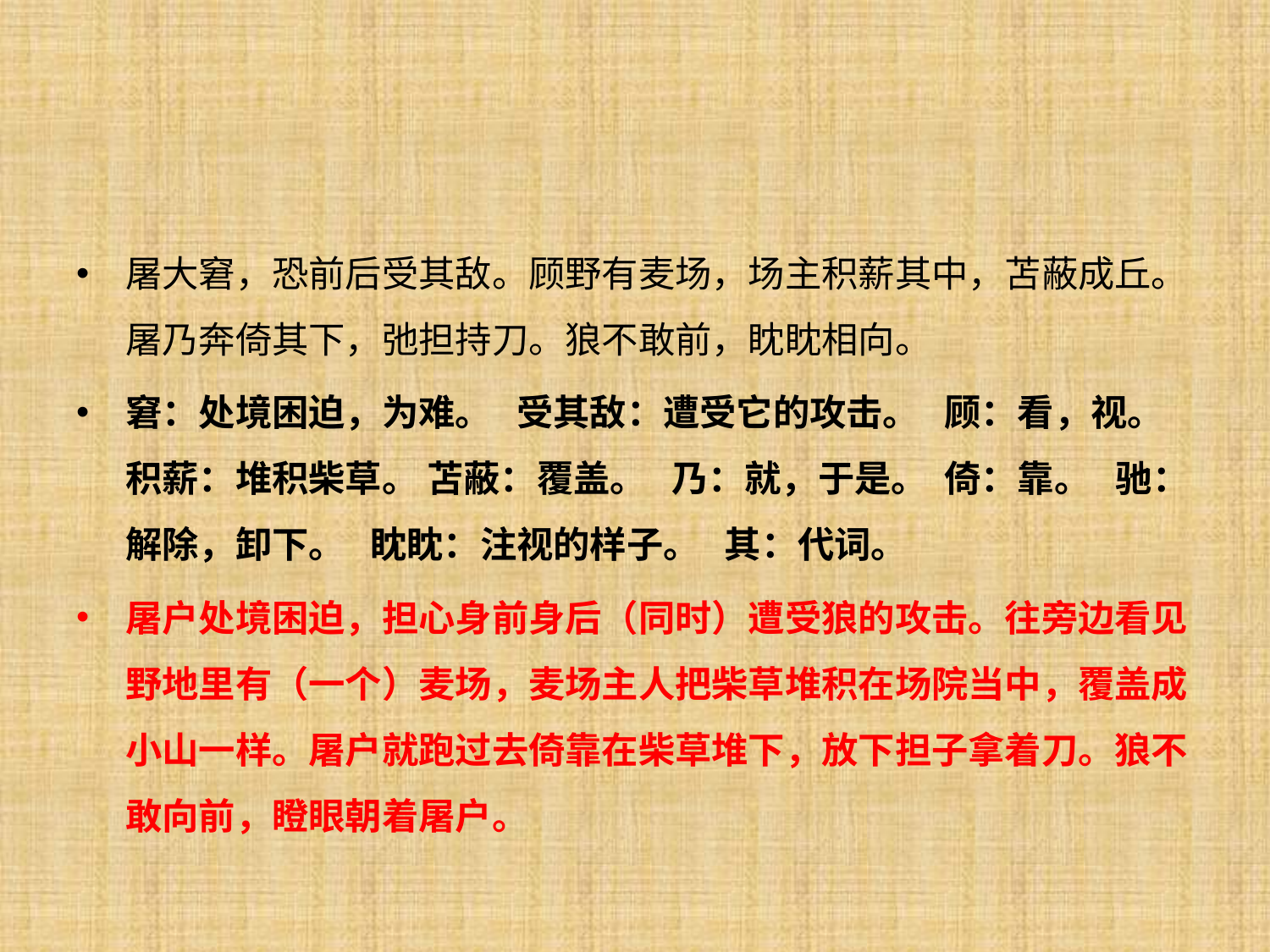

#
屠大窘，恐前后受其敌。顾野有麦场，场主积薪其中，苫蔽成丘。屠乃奔倚其下，弛担持刀。狼不敢前，眈眈相向。
窘：处境困迫，为难。   受其敌：遭受它的攻击。   顾：看，视。  积薪：堆积柴草。 苫蔽：覆盖。   乃：就，于是。  倚：靠。   驰：解除，卸下。   眈眈：注视的样子。   其：代词。
屠户处境困迫，担心身前身后（同时）遭受狼的攻击。往旁边看见野地里有（一个）麦场，麦场主人把柴草堆积在场院当中，覆盖成小山一样。屠户就跑过去倚靠在柴草堆下，放下担子拿着刀。狼不敢向前，瞪眼朝着屠户。